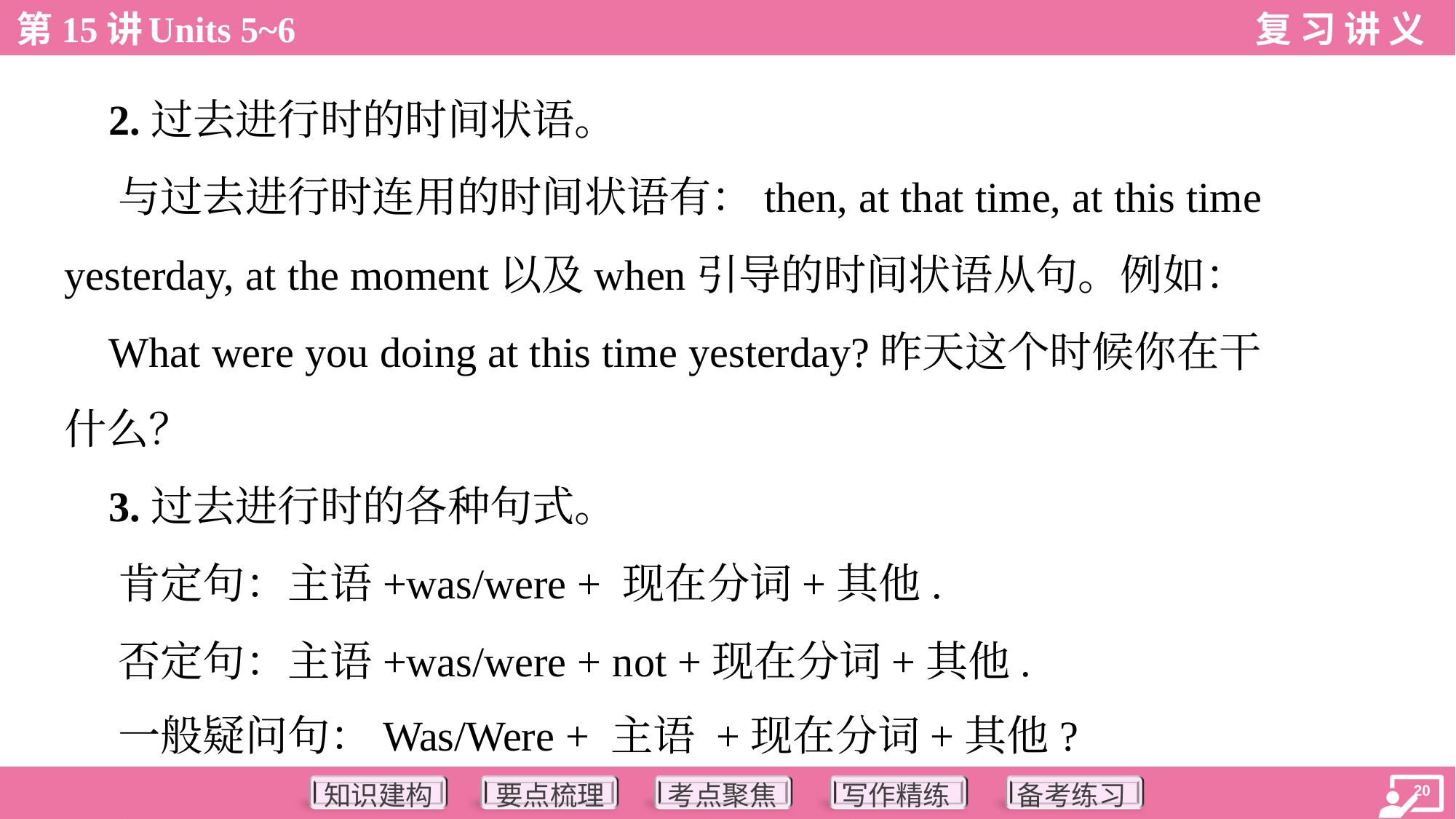

2.过去进行时的时间状语。
    与过去进行时连用的时间状语有：then, at that time, at this time
yesterday, at the moment以及when引导的时间状语从句。例如：
    What were you doing at this time yesterday?昨天这个时候你在干
什么？
    3.过去进行时的各种句式。
    肯定句：主语+was/were + 现在分词+其他.
    否定句：主语+was/were + not +现在分词+其他.
    一般疑问句：Was/Were + 主语 +现在分词+其他?